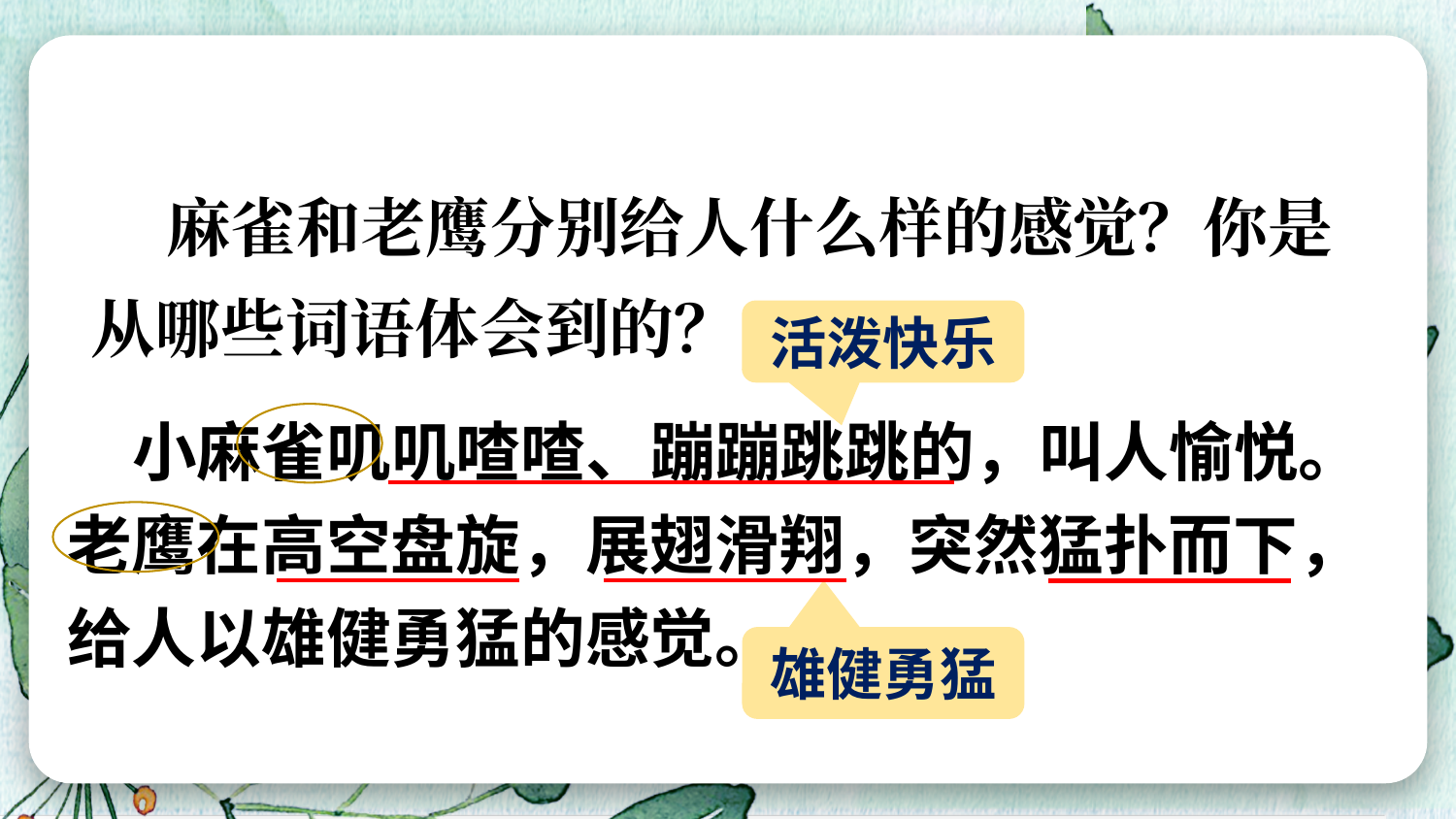

麻雀和老鹰分别给人什么样的感觉？你是从哪些词语体会到的？
活泼快乐
    小麻雀叽叽喳喳、蹦蹦跳跳的，叫人愉悦。老鹰在高空盘旋，展翅滑翔，突然猛扑而下，给人以雄健勇猛的感觉。

雄健勇猛